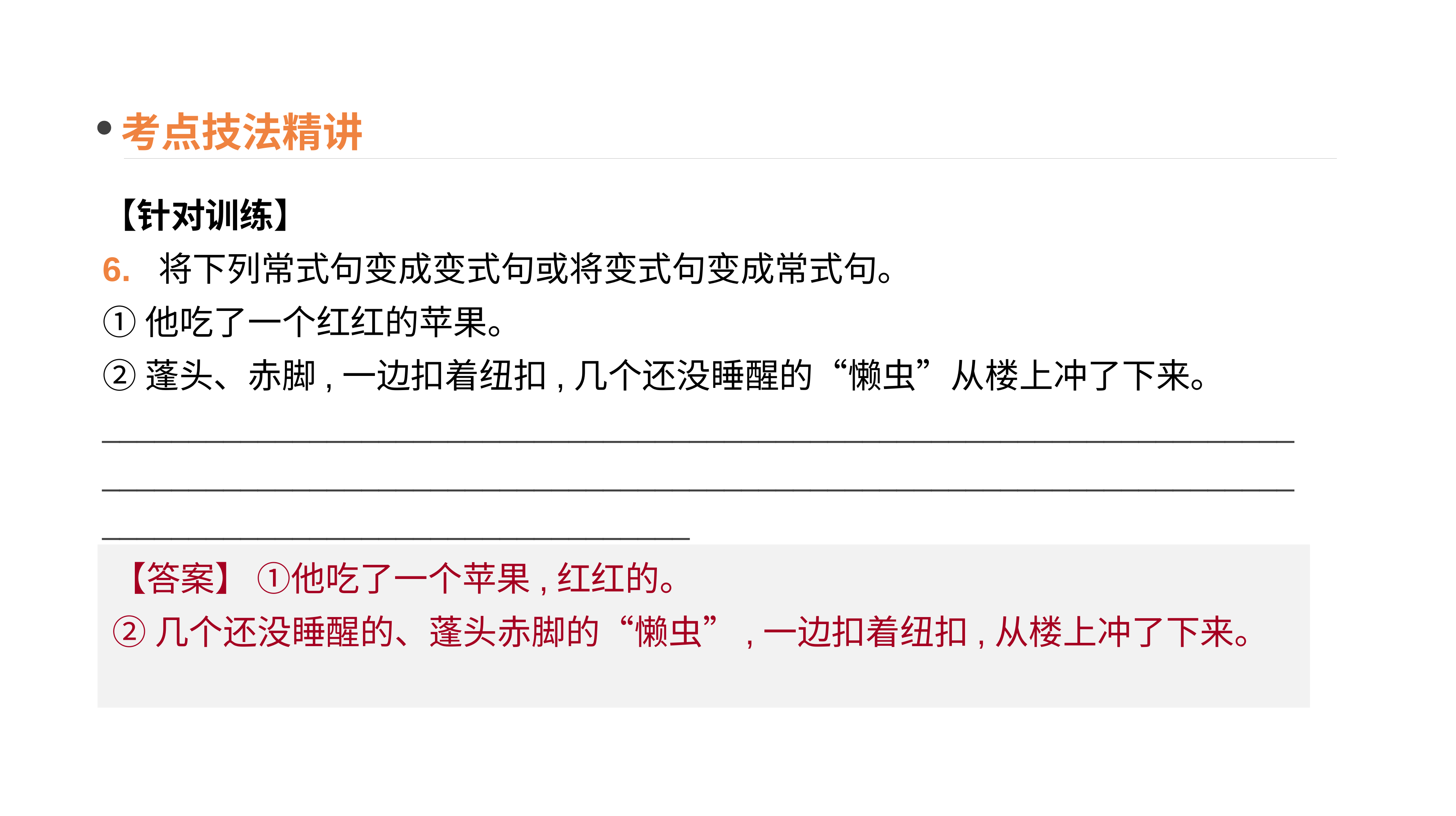

考点技法精讲

【针对训练】
6.  将下列常式句变成变式句或将变式句变成常式句。
①他吃了一个红红的苹果。
②蓬头、赤脚,一边扣着纽扣,几个还没睡醒的“懒虫”从楼上冲了下来。
____________________________________________________________________________________________________________________________________________________________________________
【答案】 ①他吃了一个苹果,红红的。
②几个还没睡醒的、蓬头赤脚的“懒虫”,一边扣着纽扣,从楼上冲了下来。